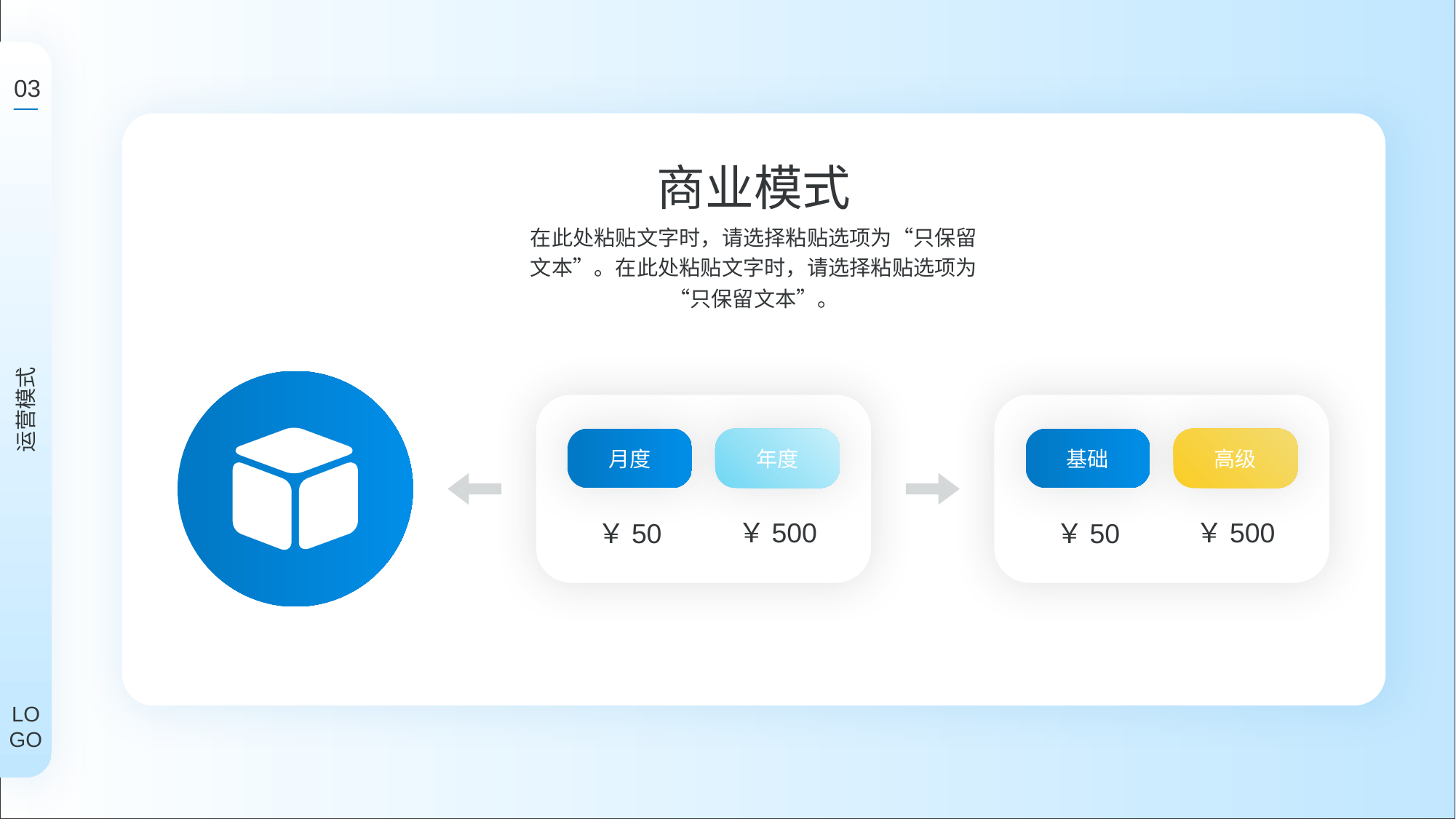

03

商业模式
在此处粘贴文字时，请选择粘贴选项为“只保留文本”。在此处粘贴文字时，请选择粘贴选项为“只保留文本”。

运营模式

月度
年度
基础
高级

￥500
￥500
￥50
￥50
LOGO